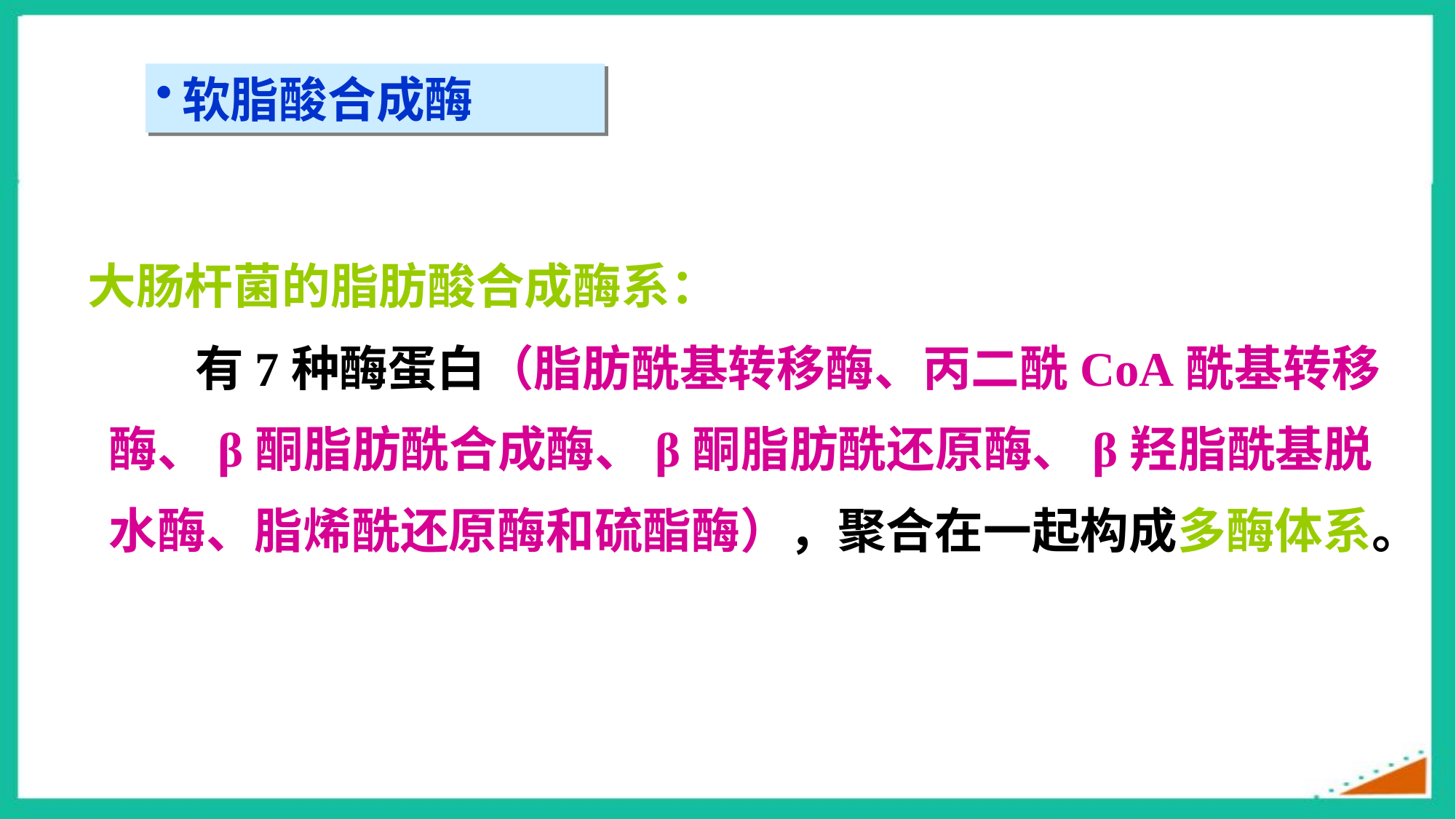

软脂酸合成酶
大肠杆菌的脂肪酸合成酶系：
有7种酶蛋白（脂肪酰基转移酶、丙二酰CoA酰基转移酶、β酮脂肪酰合成酶、β酮脂肪酰还原酶、β羟脂酰基脱水酶、脂烯酰还原酶和硫酯酶），聚合在一起构成多酶体系。